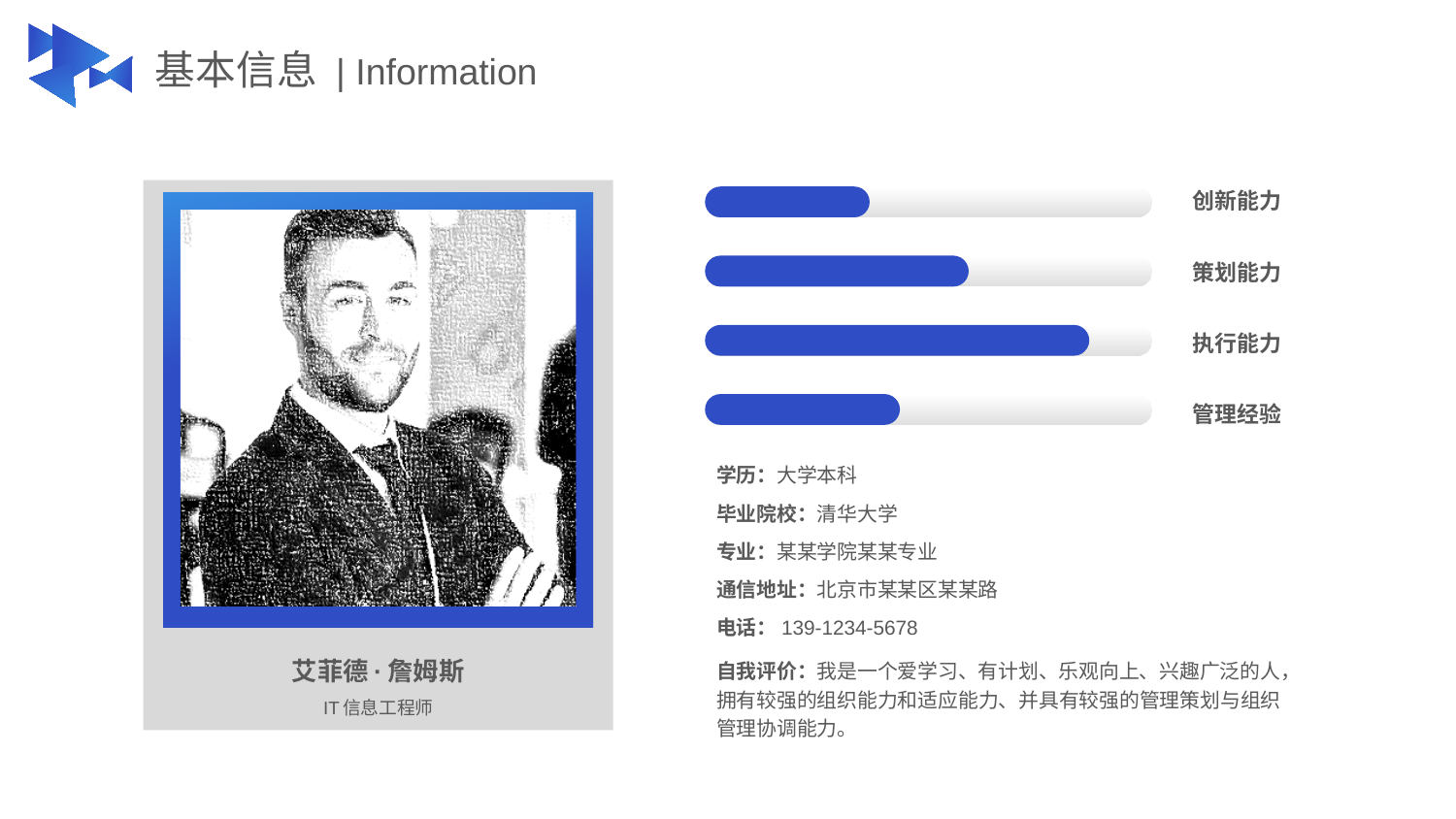

# 基本信息 | Information

创新能力

策划能力

执行能力

管理经验

学历：大学本科
毕业院校：清华大学
专业：某某学院某某专业
通信地址：北京市某某区某某路
电话：139-1234-5678
艾菲德·詹姆斯
IT信息工程师
自我评价：我是一个爱学习、有计划、乐观向上、兴趣广泛的人，拥有较强的组织能力和适应能力、并具有较强的管理策划与组织管理协调能力。